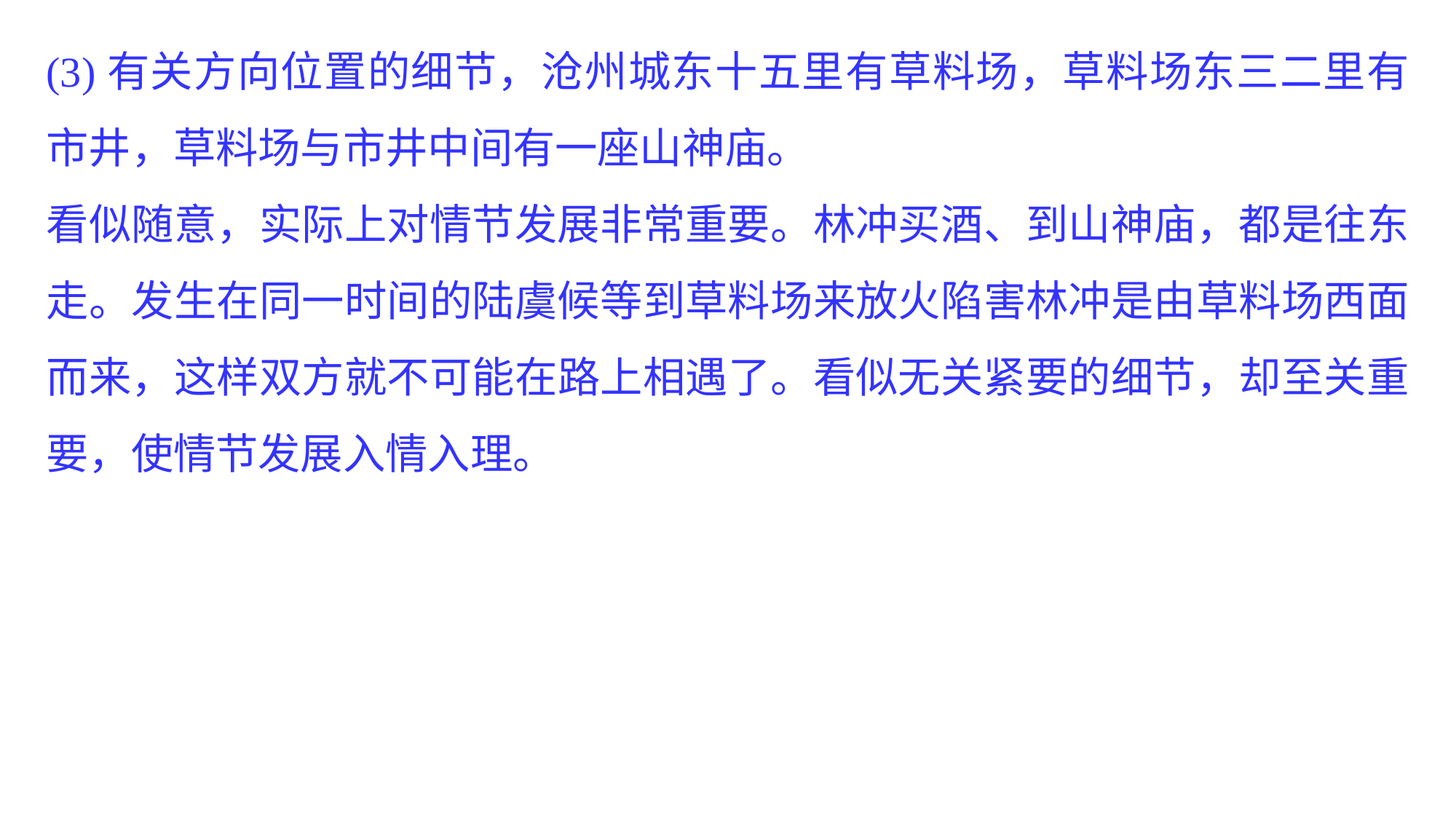

(3)有关方向位置的细节，沧州城东十五里有草料场，草料场东三二里有市井，草料场与市井中间有一座山神庙。
看似随意，实际上对情节发展非常重要。林冲买酒、到山神庙，都是往东走。发生在同一时间的陆虞候等到草料场来放火陷害林冲是由草料场西面而来，这样双方就不可能在路上相遇了。看似无关紧要的细节，却至关重要，使情节发展入情入理。